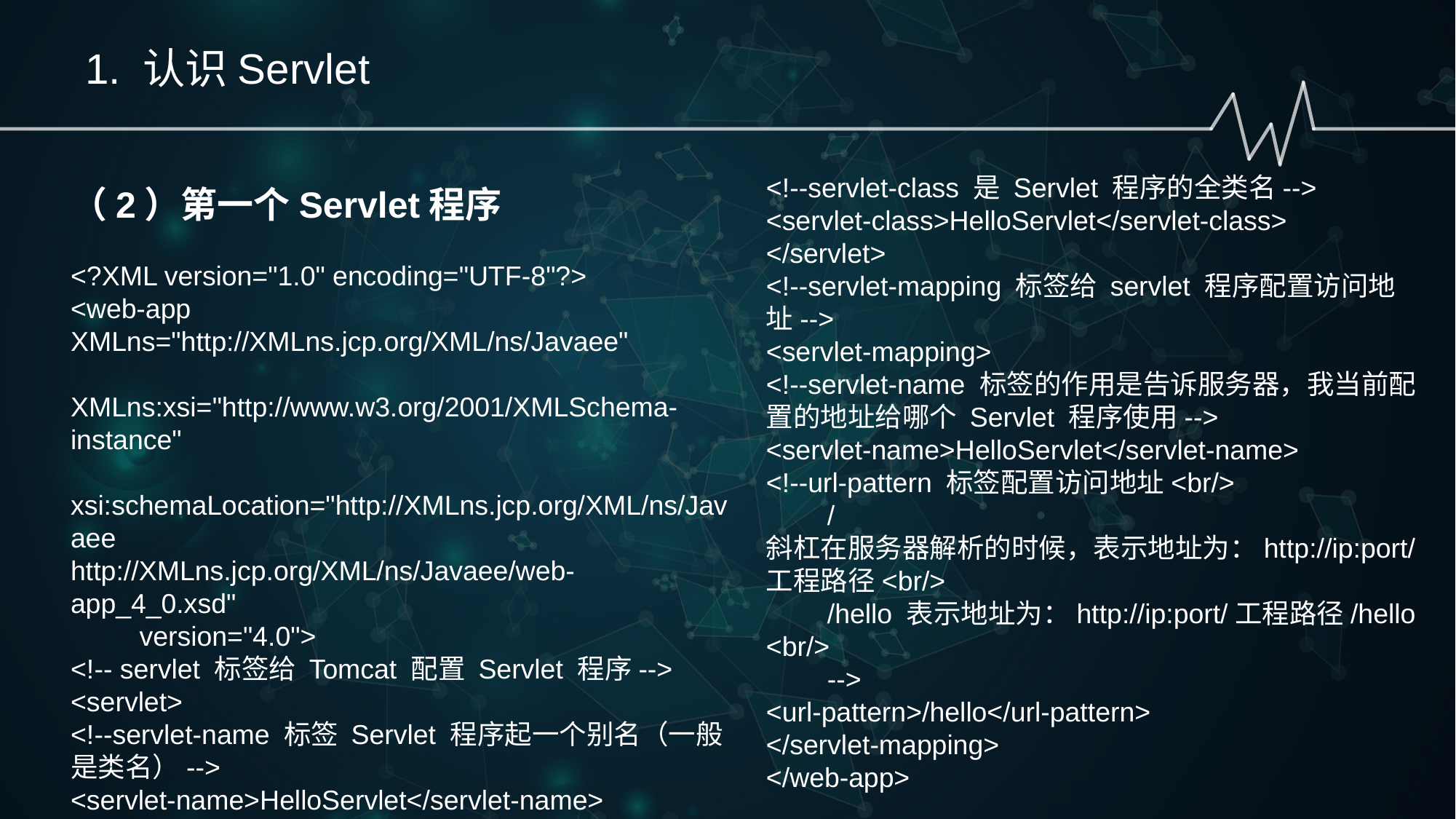

1. 认识Servlet
<!--servlet-class 是 Servlet 程序的全类名-->
<servlet-class>HelloServlet</servlet-class>
</servlet>
<!--servlet-mapping 标签给 servlet 程序配置访问地址-->
<servlet-mapping>
<!--servlet-name 标签的作用是告诉服务器，我当前配置的地址给哪个 Servlet 程序使用-->
<servlet-name>HelloServlet</servlet-name>
<!--url-pattern 标签配置访问地址<br/>
        / 斜杠在服务器解析的时候，表示地址为：http://ip:port/工程路径<br/>
        /hello 表示地址为：http://ip:port/工程路径/hello <br/>
        -->
<url-pattern>/hello</url-pattern>
</servlet-mapping>
</web-app>

（2）第一个Servlet程序

<?XML version="1.0" encoding="UTF-8"?>
<web-app XMLns="http://XMLns.jcp.org/XML/ns/Javaee"
         XMLns:xsi="http://www.w3.org/2001/XMLSchema-instance"
         xsi:schemaLocation="http://XMLns.jcp.org/XML/ns/Javaee
http://XMLns.jcp.org/XML/ns/Javaee/web-app_4_0.xsd"
         version="4.0">
<!-- servlet 标签给 Tomcat 配置 Servlet 程序-->
<servlet>
<!--servlet-name 标签 Servlet 程序起一个别名（一般是类名）-->
<servlet-name>HelloServlet</servlet-name>